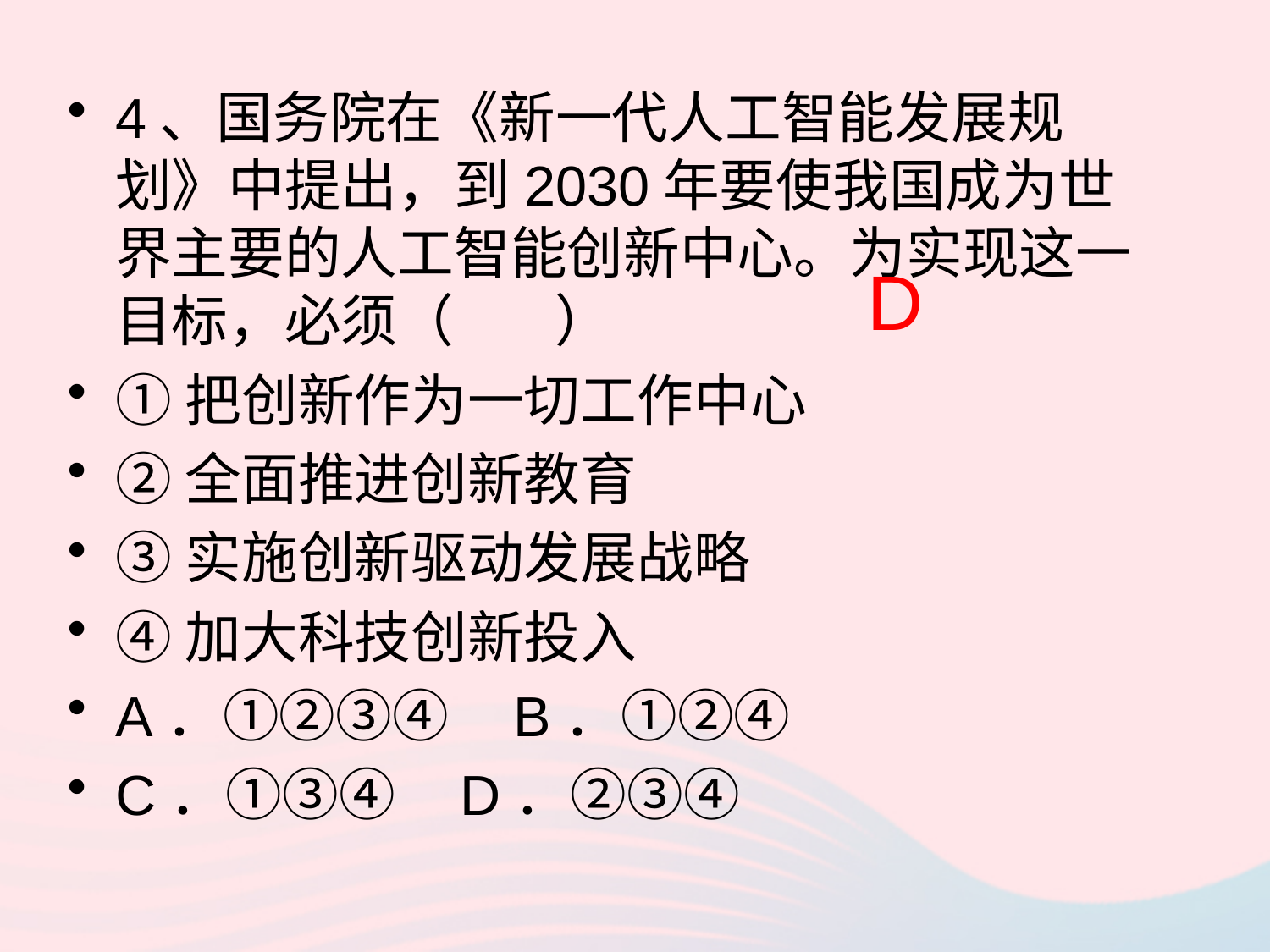

4、国务院在《新一代人工智能发展规划》中提出，到2030年要使我国成为世界主要的人工智能创新中心。为实现这一目标，必须（        ）
①把创新作为一切工作中心
②全面推进创新教育
③实施创新驱动发展战略
④加大科技创新投入
A．①②③④    B．①②④
C．①③④    D．②③④
D